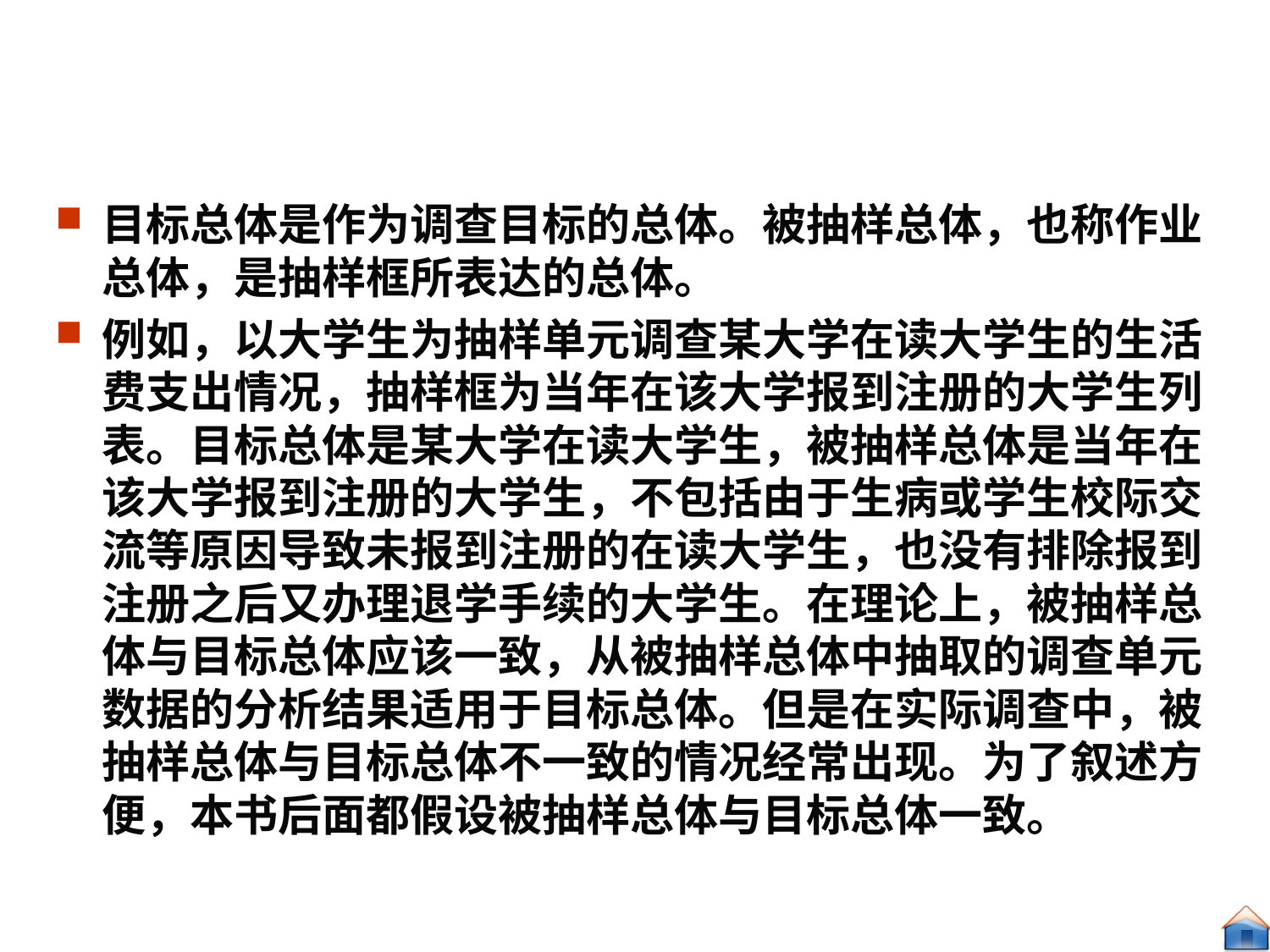

#
目标总体是作为调查目标的总体。被抽样总体，也称作业总体，是抽样框所表达的总体。
例如，以大学生为抽样单元调查某大学在读大学生的生活费支出情况，抽样框为当年在该大学报到注册的大学生列表。目标总体是某大学在读大学生，被抽样总体是当年在该大学报到注册的大学生，不包括由于生病或学生校际交流等原因导致未报到注册的在读大学生，也没有排除报到注册之后又办理退学手续的大学生。在理论上，被抽样总体与目标总体应该一致，从被抽样总体中抽取的调查单元数据的分析结果适用于目标总体。但是在实际调查中，被抽样总体与目标总体不一致的情况经常出现。为了叙述方便，本书后面都假设被抽样总体与目标总体一致。